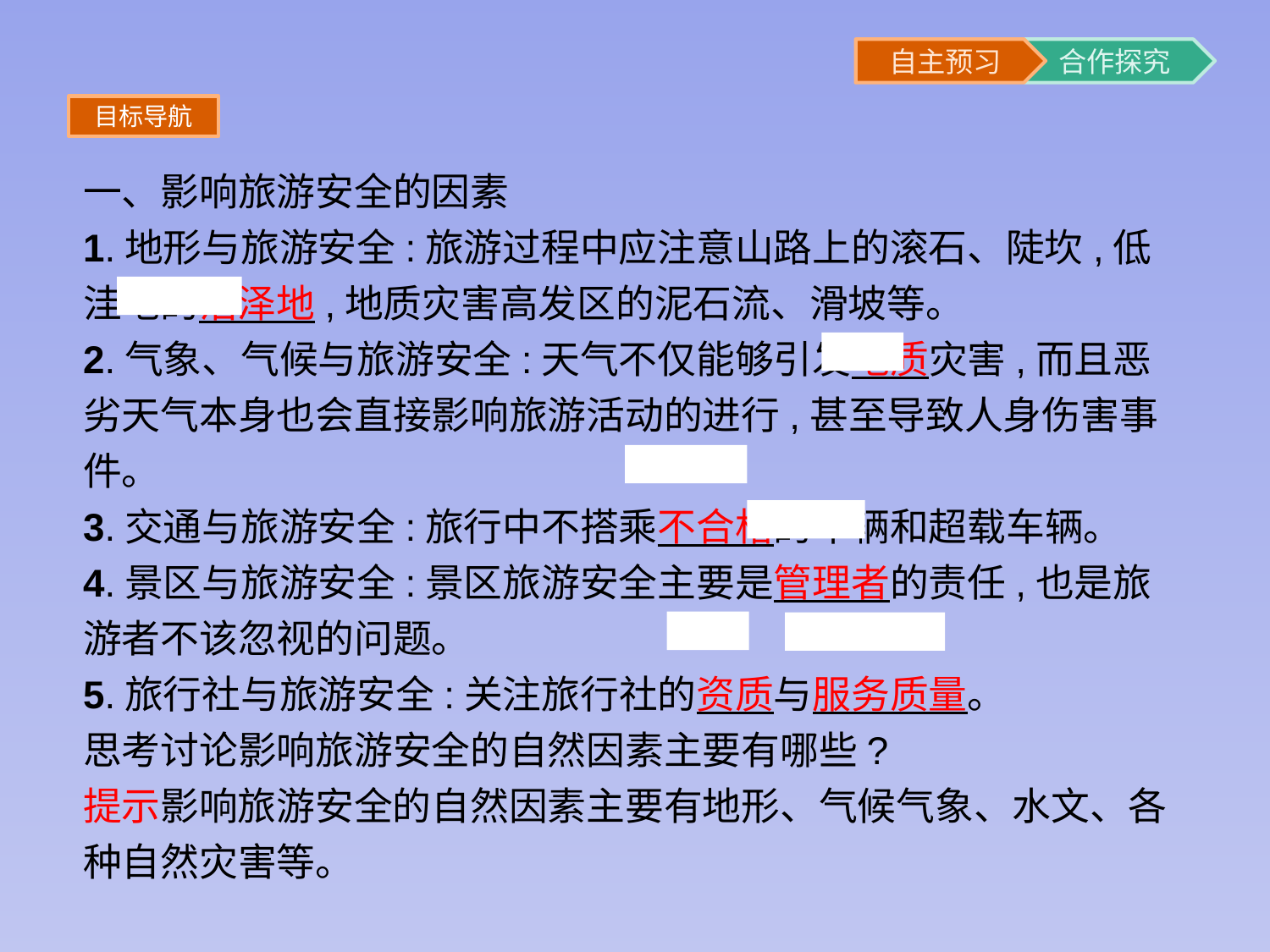

目标导航
一、影响旅游安全的因素
1.地形与旅游安全:旅游过程中应注意山路上的滚石、陡坎,低洼地的沼泽地,地质灾害高发区的泥石流、滑坡等。
2.气象、气候与旅游安全:天气不仅能够引发地质灾害,而且恶劣天气本身也会直接影响旅游活动的进行,甚至导致人身伤害事件。
3.交通与旅游安全:旅行中不搭乘不合格的车辆和超载车辆。
4.景区与旅游安全:景区旅游安全主要是管理者的责任,也是旅游者不该忽视的问题。
5.旅行社与旅游安全:关注旅行社的资质与服务质量。
思考讨论影响旅游安全的自然因素主要有哪些?
提示影响旅游安全的自然因素主要有地形、气候气象、水文、各种自然灾害等。